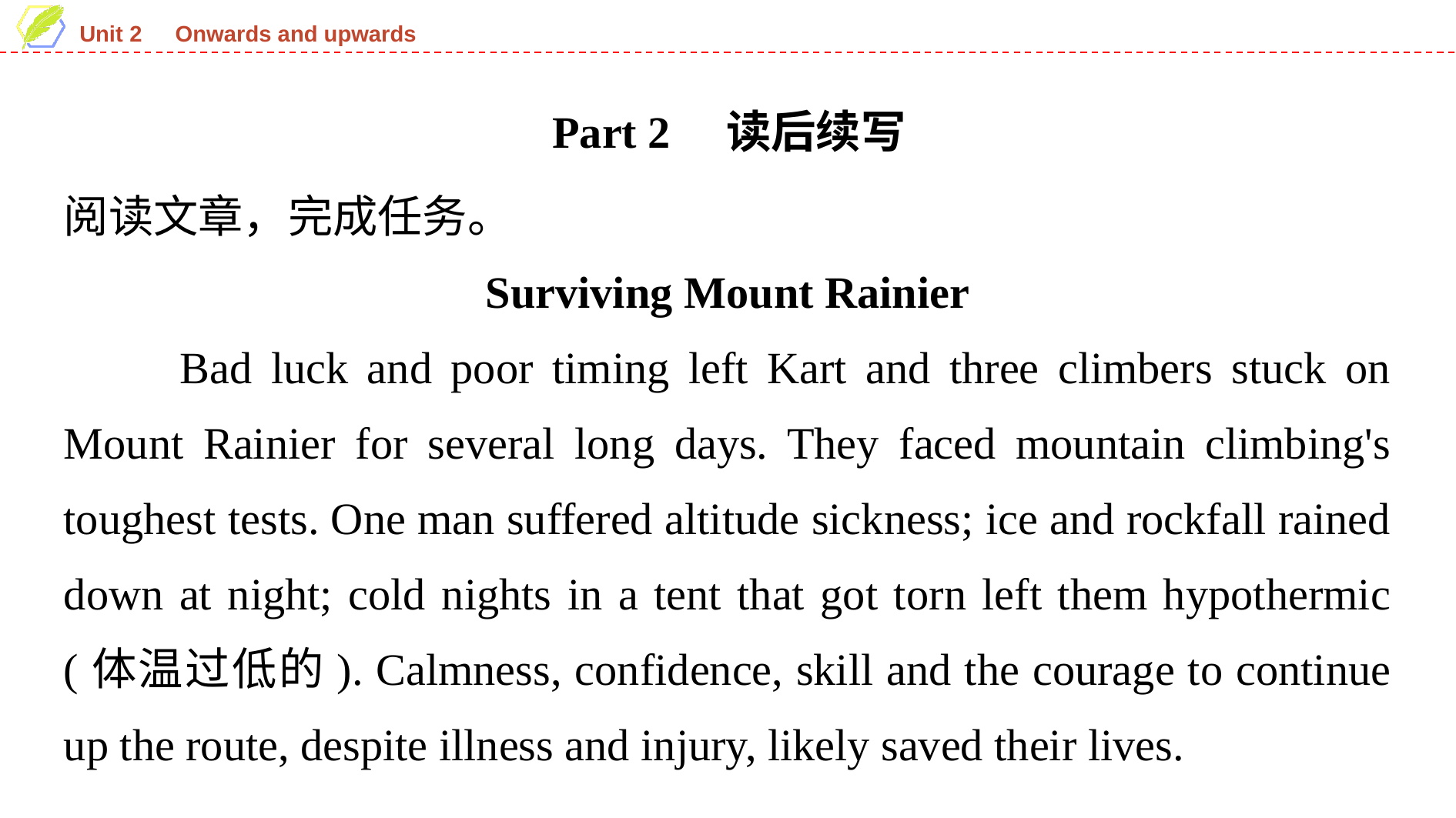

Part 2　读后续写
阅读文章，完成任务。
Surviving Mount Rainier
　　Bad luck and poor timing left Kart and three climbers stuck on Mount Rainier for several long days. They faced mountain climbing's toughest tests. One man suffered altitude sickness; ice and rockfall rained down at night; cold nights in a tent that got torn left them hypothermic (体温过低的). Calmness, confidence, skill and the courage to continue up the route, despite illness and injury, likely saved their lives.